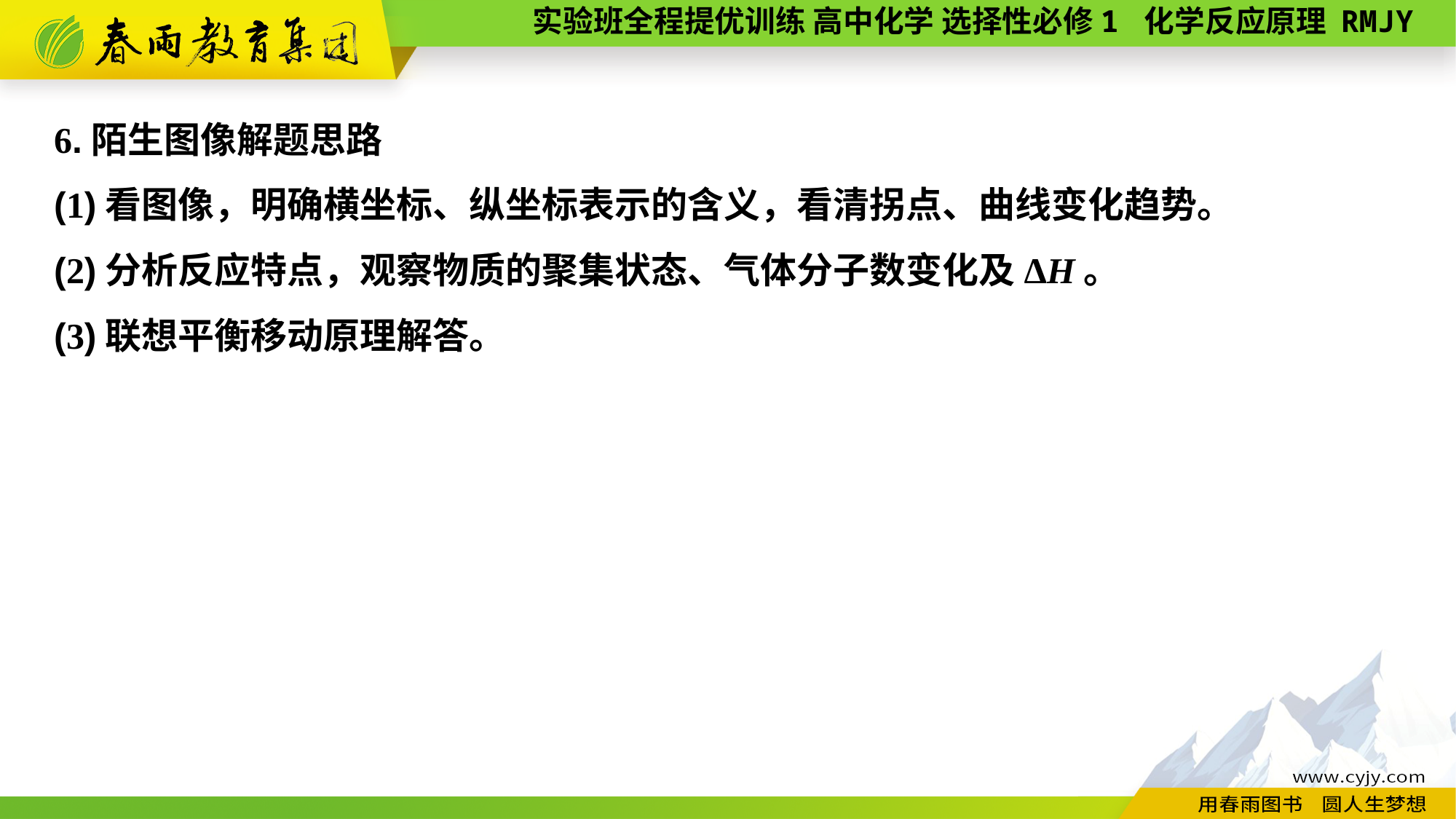

6.陌生图像解题思路
(1)看图像，明确横坐标、纵坐标表示的含义，看清拐点、曲线变化趋势。
(2)分析反应特点，观察物质的聚集状态、气体分子数变化及ΔH。
(3)联想平衡移动原理解答。